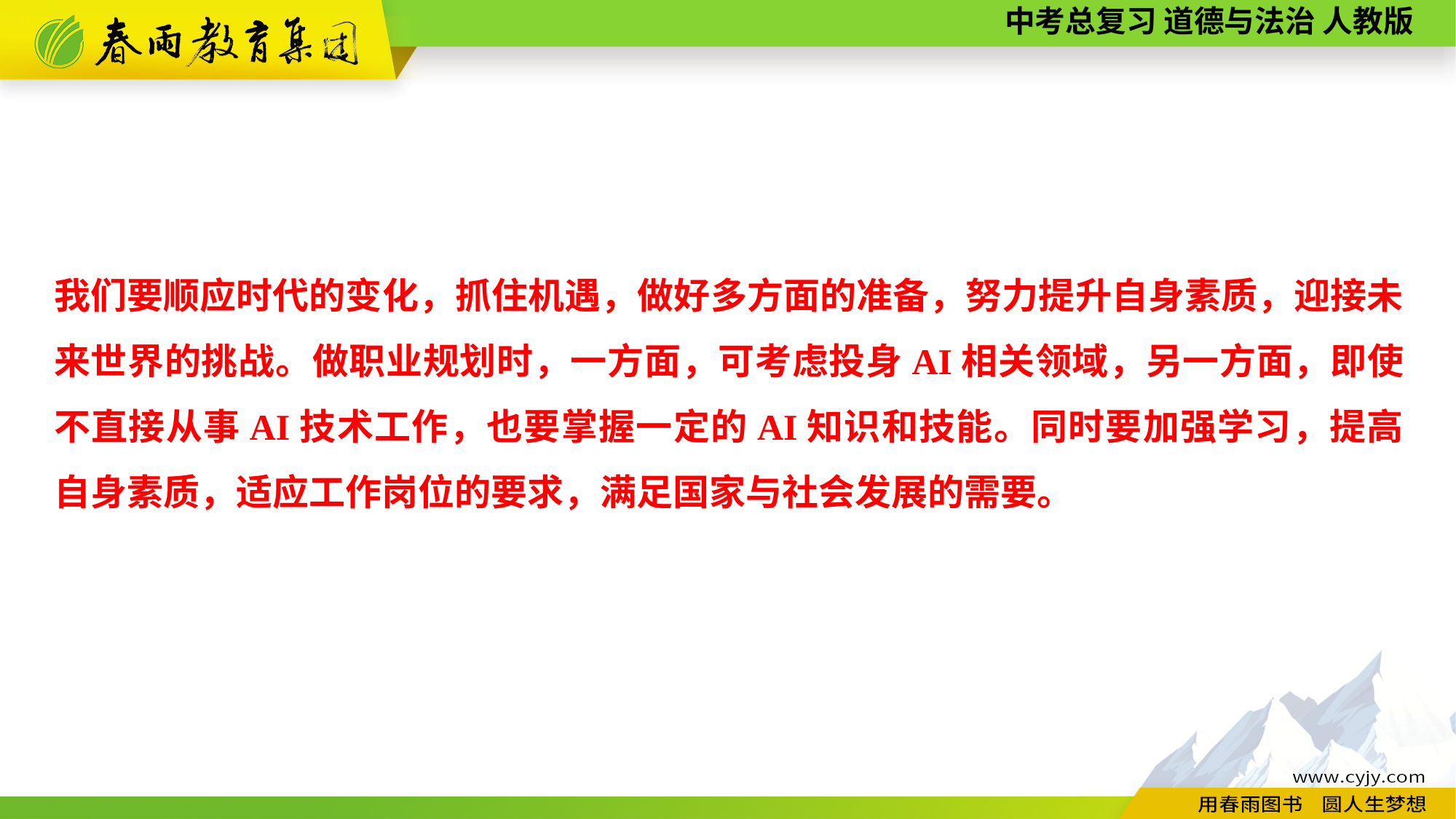

我们要顺应时代的变化，抓住机遇，做好多方面的准备，努力提升自身素质，迎接未来世界的挑战。做职业规划时，一方面，可考虑投身AI相关领域，另一方面，即使不直接从事AI技术工作，也要掌握一定的AI知识和技能。同时要加强学习，提高自身素质，适应工作岗位的要求，满足国家与社会发展的需要。